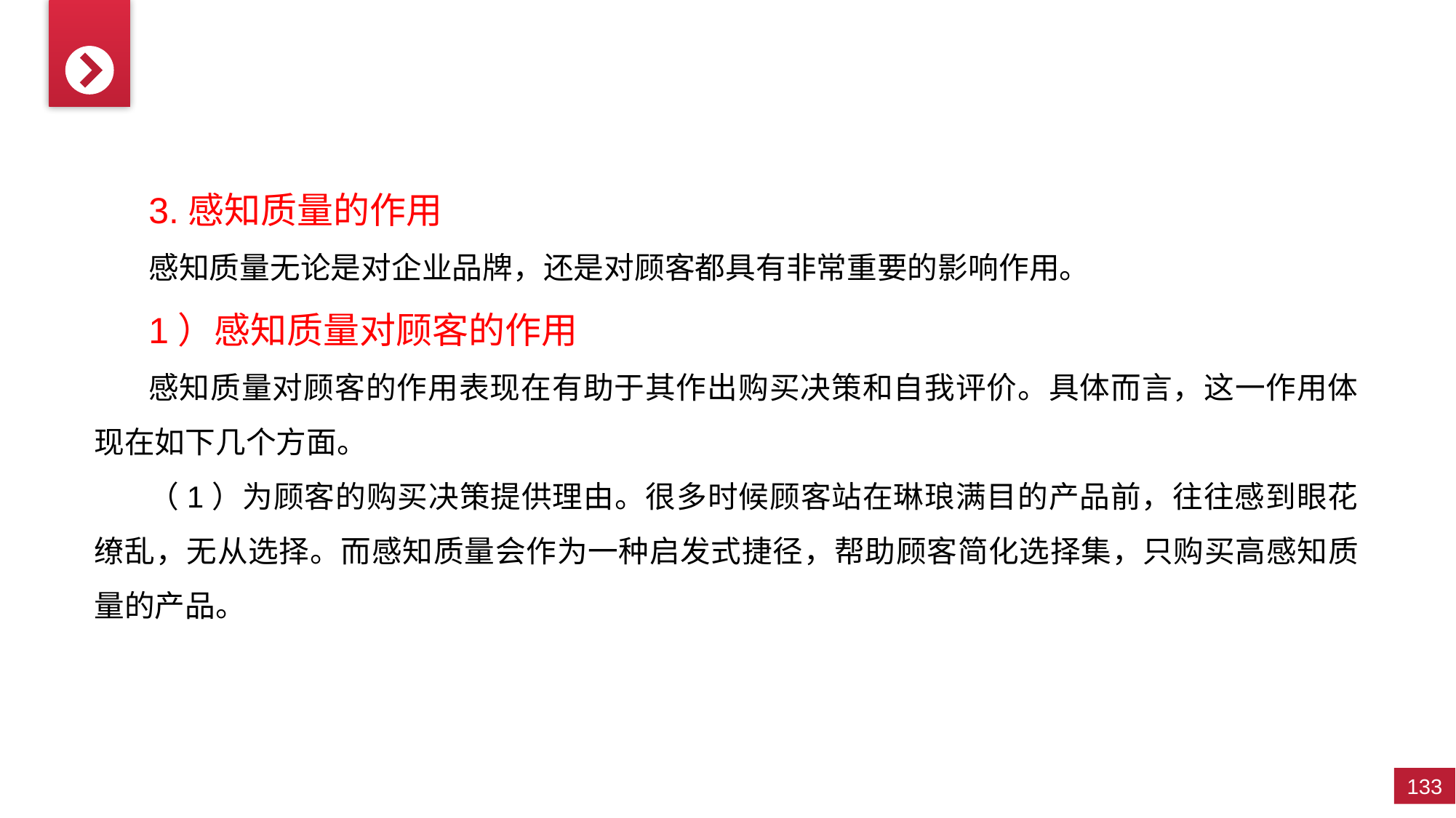

3.感知质量的作用
感知质量无论是对企业品牌，还是对顾客都具有非常重要的影响作用。
1）感知质量对顾客的作用
感知质量对顾客的作用表现在有助于其作出购买决策和自我评价。具体而言，这一作用体现在如下几个方面。
（1）为顾客的购买决策提供理由。很多时候顾客站在琳琅满目的产品前，往往感到眼花缭乱，无从选择。而感知质量会作为一种启发式捷径，帮助顾客简化选择集，只购买高感知质量的产品。